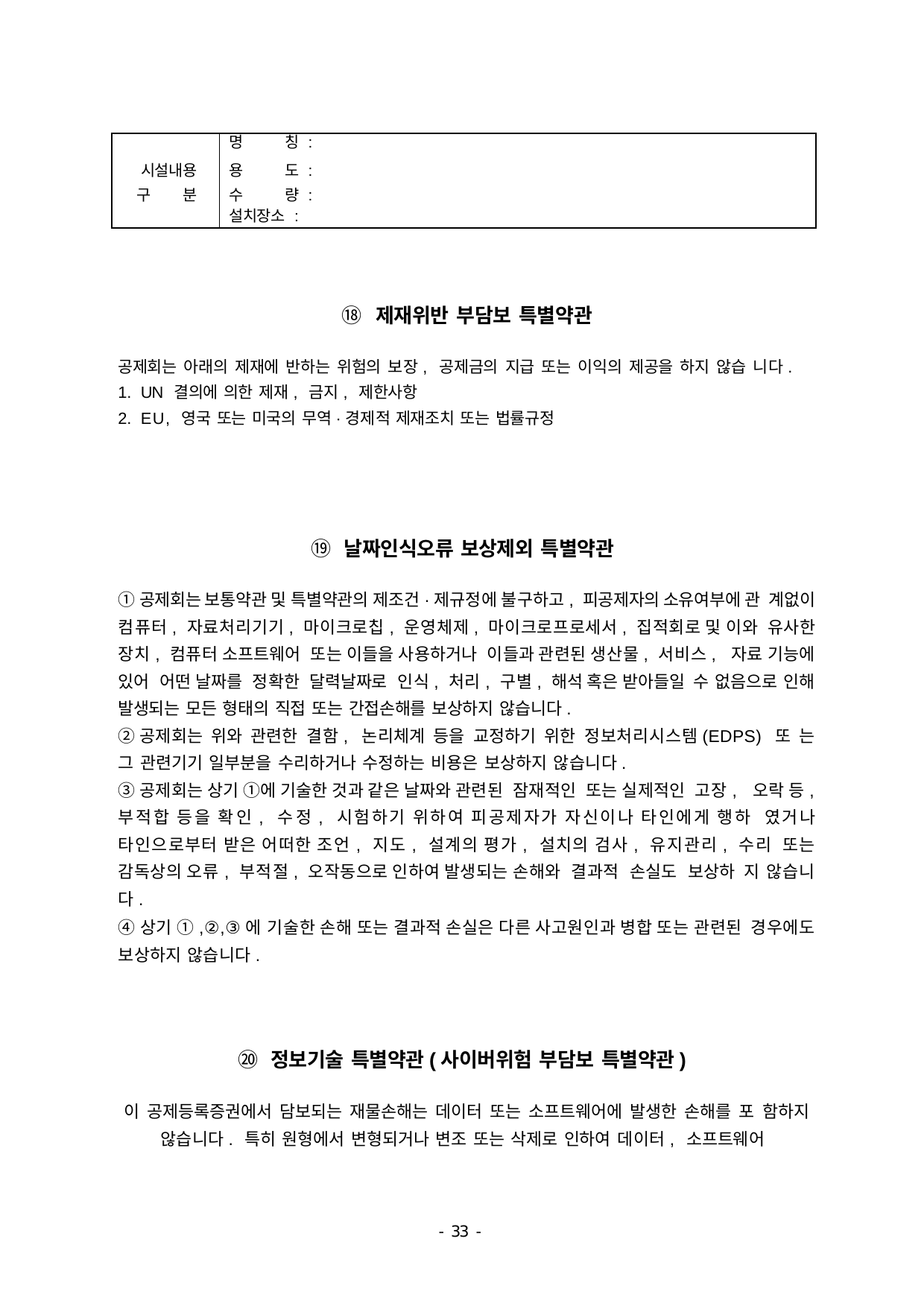

|  | 명 칭 : |
| --- | --- |
| 시설내용 | 용 도 : |
| 구 분 | 수 량 : |
|  | 설치장소 : |
⑱  제재위반 부담보 특별약관

공제회는 아래의 제재에 반하는 위험의 보장, 공제금의 지급 또는 이익의 제공을 하지 않습  니다.
UN 결의에 의한 제재, 금지, 제한사항
EU, 영국 또는 미국의 무역·경제적 제재조치 또는 법률규정
⑲ 날짜인식오류 보상제외 특별약관

①공제회는 보통약관 및 특별약관의 제조건·제규정에 불구하고, 피공제자의 소유여부에 관  계없이 컴퓨터, 자료처리기기, 마이크로칩, 운영체제, 마이크로프로세서, 집적회로 및 이와  유사한 장치, 컴퓨터 소프트웨어 또는 이들을 사용하거나 이들과 관련된 생산물, 서비스,  자료 기능에 있어 어떤 날짜를 정확한 달력날짜로 인식, 처리, 구별, 해석 혹은 받아들일  수 없음으로 인해 발생되는 모든 형태의 직접 또는 간접손해를 보상하지 않습니다.
②공제회는 위와 관련한 결함, 논리체계 등을 교정하기 위한 정보처리시스템(EDPS) 또  는 그 관련기기 일부분을 수리하거나 수정하는 비용은 보상하지 않습니다.
③공제회는 상기 ①에 기술한 것과 같은 날짜와 관련된 잠재적인 또는 실제적인 고장,  오락 등, 부적합 등을 확인, 수정, 시험하기 위하여 피공제자가 자신이나 타인에게 행하  였거나 타인으로부터 받은 어떠한 조언, 지도, 설계의 평가, 설치의 검사, 유지관리, 수리  또는 감독상의 오류, 부적절, 오작동으로 인하여 발생되는 손해와 결과적 손실도 보상하  지 않습니다.
④상기 ①,②,③에 기술한 손해 또는 결과적 손실은 다른 사고원인과 병합 또는 관련된  경우에도 보상하지 않습니다.
⑳ 정보기술 특별약관(사이버위험 부담보 특별약관)

이 공제등록증권에서 담보되는 재물손해는 데이터 또는 소프트웨어에 발생한 손해를 포  함하지 않습니다. 특히 원형에서 변형되거나 변조 또는 삭제로 인하여 데이터, 소프트웨어
- 33 -